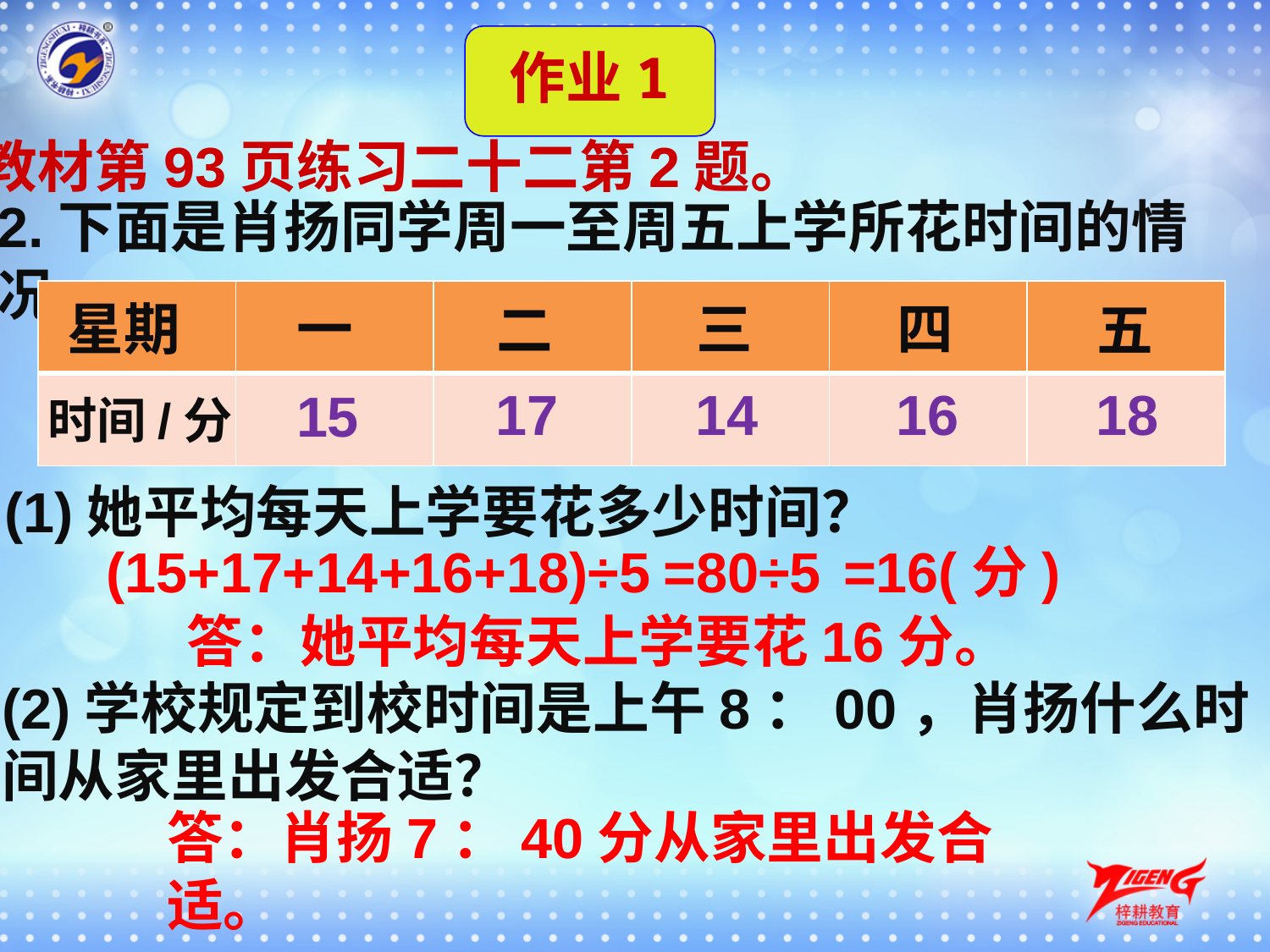

作业1
教材第93页练习二十二第2题。
2.下面是肖扬同学周一至周五上学所花时间的情况。
|  |  |  |  |  |  |
| --- | --- | --- | --- | --- | --- |
|  |  |  |  |  |  |
星期
一
三
四
二
五
17
14
16
18
15
时间/分
(1)她平均每天上学要花多少时间？
(15+17+14+16+18)÷5
=80÷5
=16(分)
答：她平均每天上学要花16分。
(2)学校规定到校时间是上午8：00，肖扬什么时间从家里出发合适？
答：肖扬7：40分从家里出发合适。